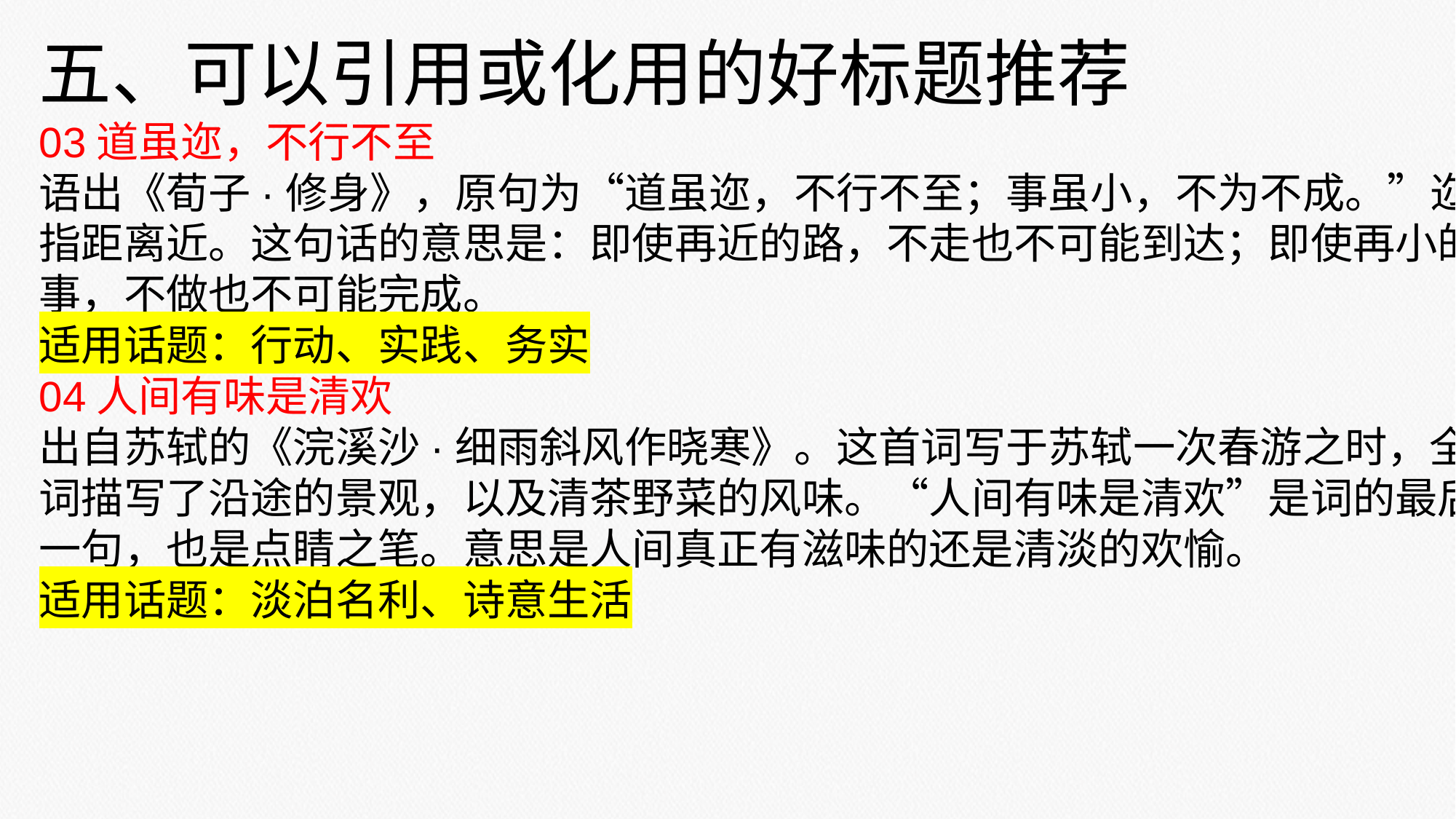

五、可以引用或化用的好标题推荐
03道虽迩，不行不至
语出《荀子·修身》，原句为“道虽迩，不行不至；事虽小，不为不成。”迩，指距离近。这句话的意思是：即使再近的路，不走也不可能到达；即使再小的事，不做也不可能完成。
适用话题：行动、实践、务实
04人间有味是清欢
出自苏轼的《浣溪沙·细雨斜风作晓寒》。这首词写于苏轼一次春游之时，全词描写了沿途的景观，以及清茶野菜的风味。“人间有味是清欢”是词的最后一句，也是点睛之笔。意思是人间真正有滋味的还是清淡的欢愉。
适用话题：淡泊名利、诗意生活